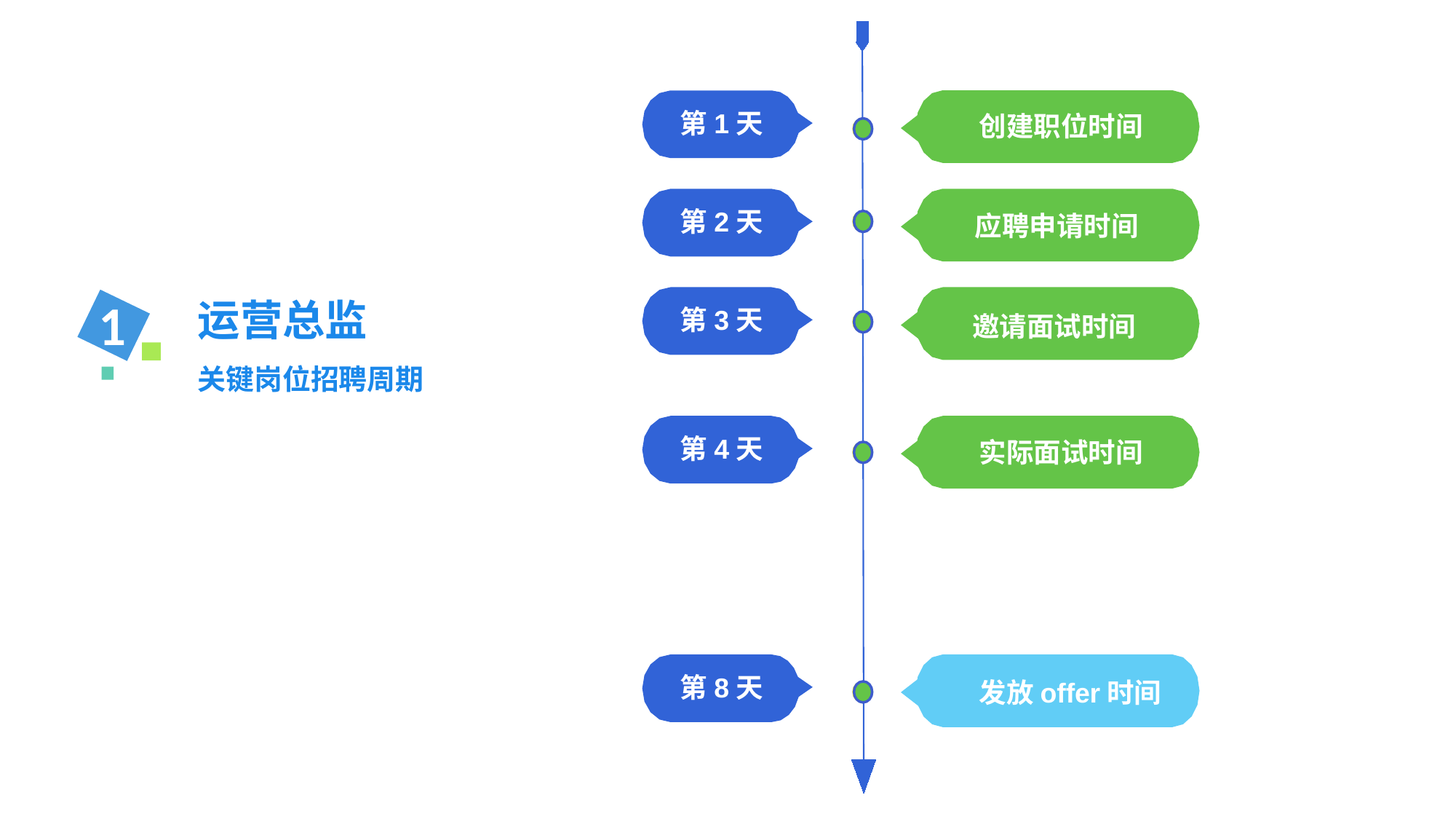

创建职位时间

第1天

应聘申请时间

第2天

运营总监
关键岗位招聘周期
1

第3天

邀请面试时间

第4天

实际面试时间

第8天

发放offer时间